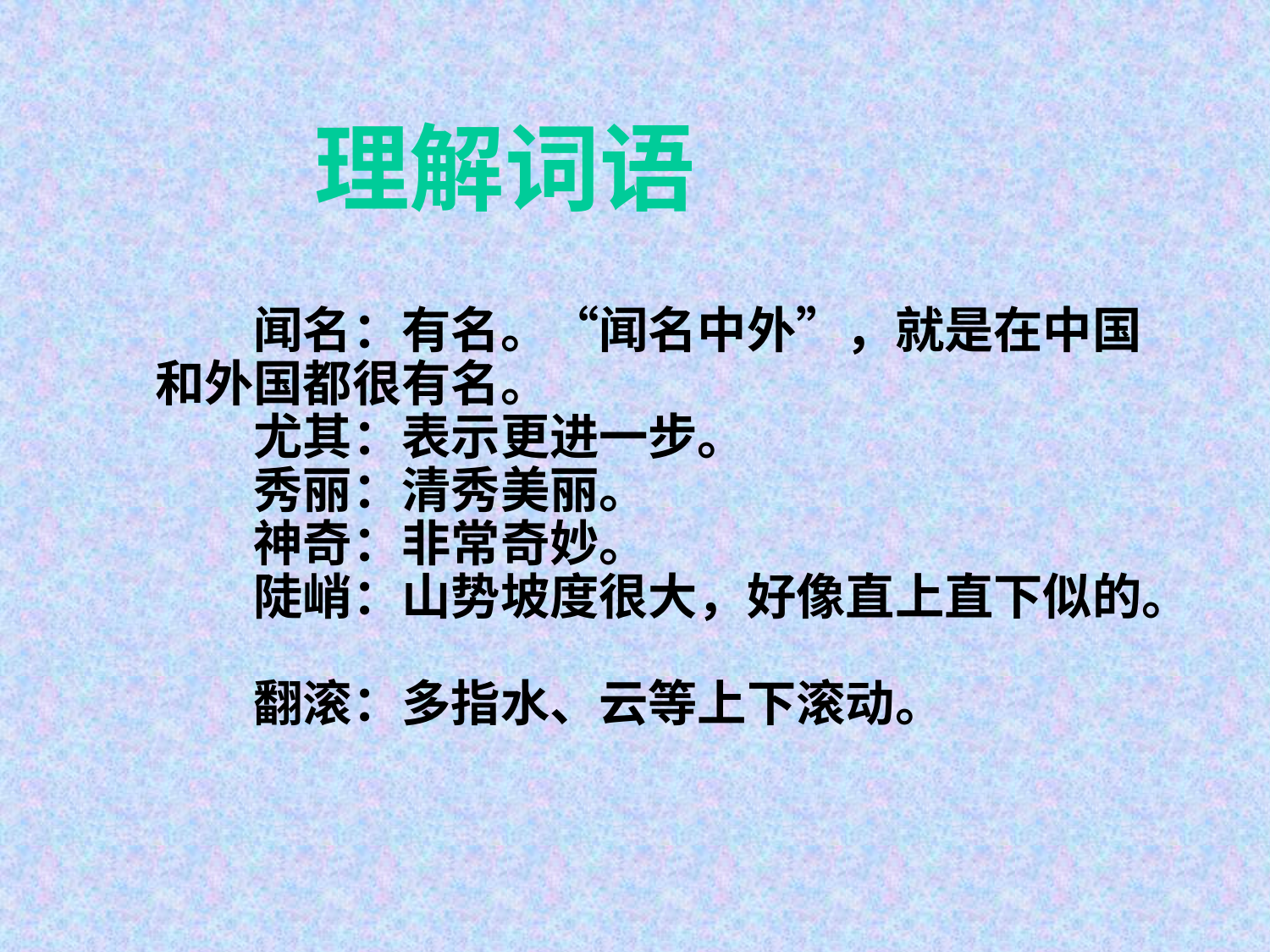

# 理解词语
　　闻名：有名。“闻名中外”，就是在中国和外国都很有名。
　　尤其：表示更进一步。
　　秀丽：清秀美丽。
　　神奇：非常奇妙。
　　陡峭：山势坡度很大，好像直上直下似的。
　　翻滚：多指水、云等上下滚动。